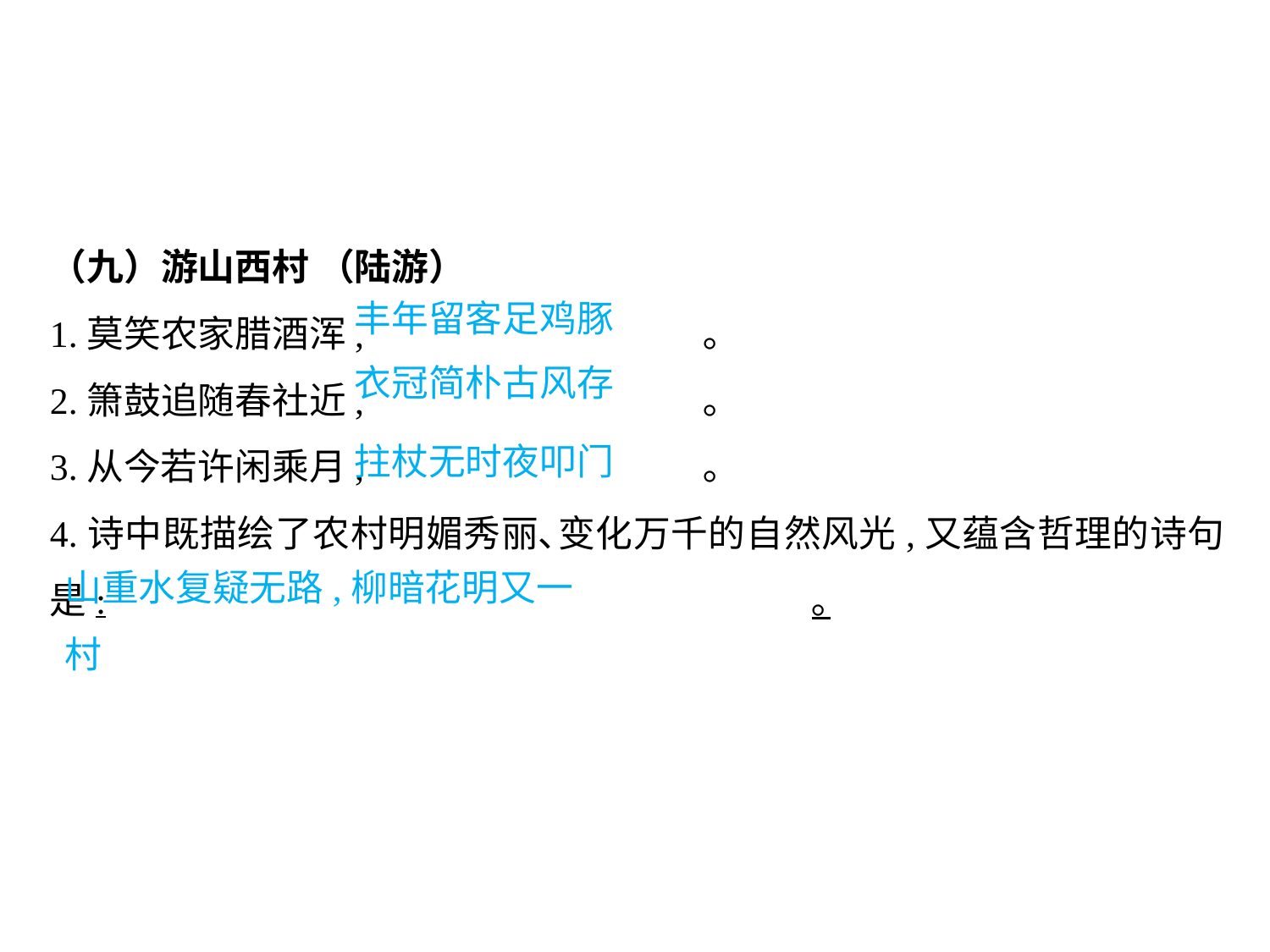

（九）游山西村 （陆游）
1.莫笑农家腊酒浑,			 ｡
2.箫鼓追随春社近,			 ｡
3.从今若许闲乘月,			 ｡
4.诗中既描绘了农村明媚秀丽､变化万千的自然风光,又蕴含哲理的诗句是:						｡
丰年留客足鸡豚
衣冠简朴古风存
拄杖无时夜叩门
山重水复疑无路,柳暗花明又一村